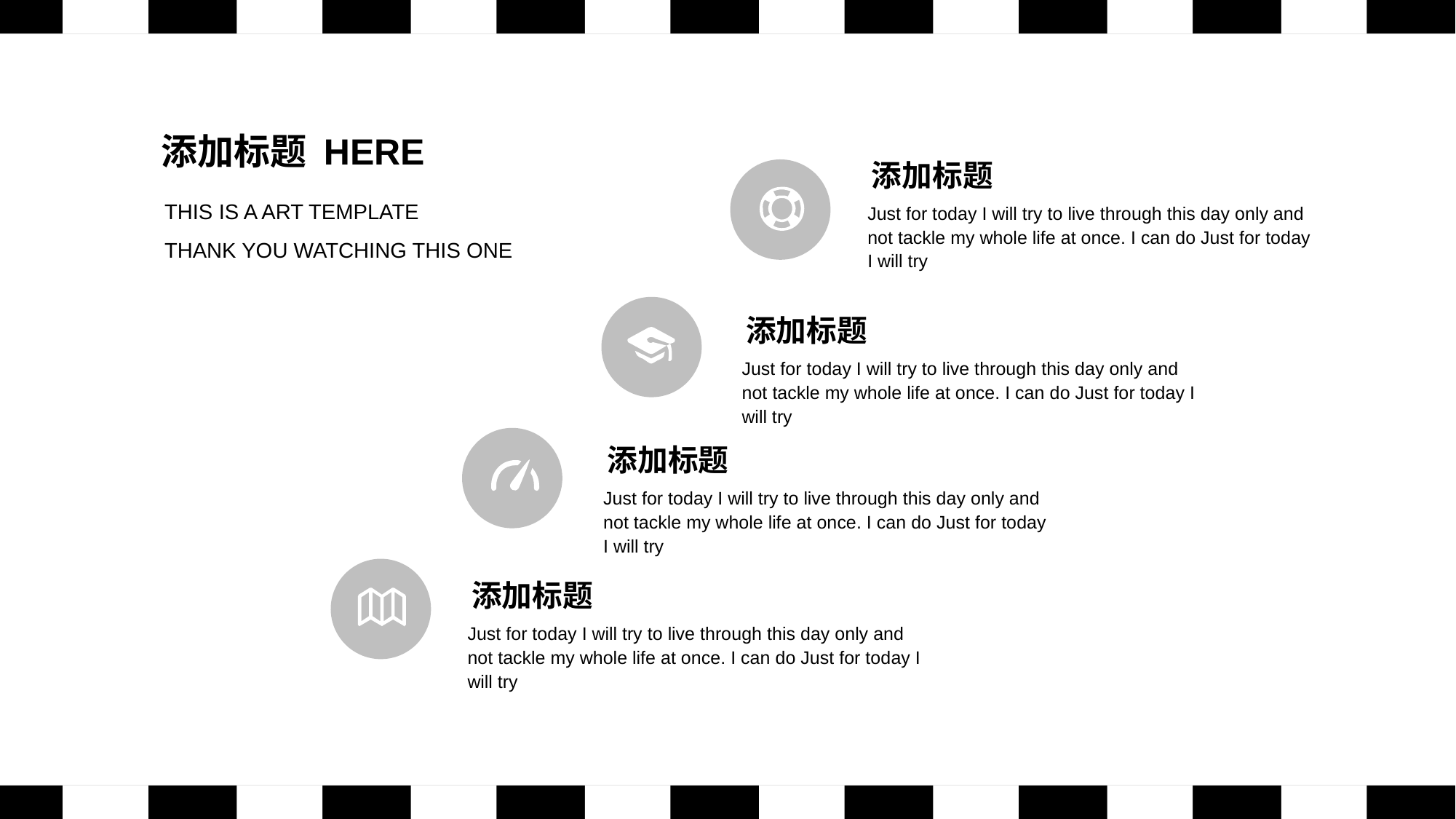

添加标题 HERE
添加标题

THIS IS A ART TEMPLATE
THANK YOU WATCHING THIS ONE
Just for today I will try to live through this day only and not tackle my whole life at once. I can do Just for today I will try

添加标题
Just for today I will try to live through this day only and not tackle my whole life at once. I can do Just for today I will try

添加标题
Just for today I will try to live through this day only and not tackle my whole life at once. I can do Just for today I will try

添加标题
Just for today I will try to live through this day only and not tackle my whole life at once. I can do Just for today I will try